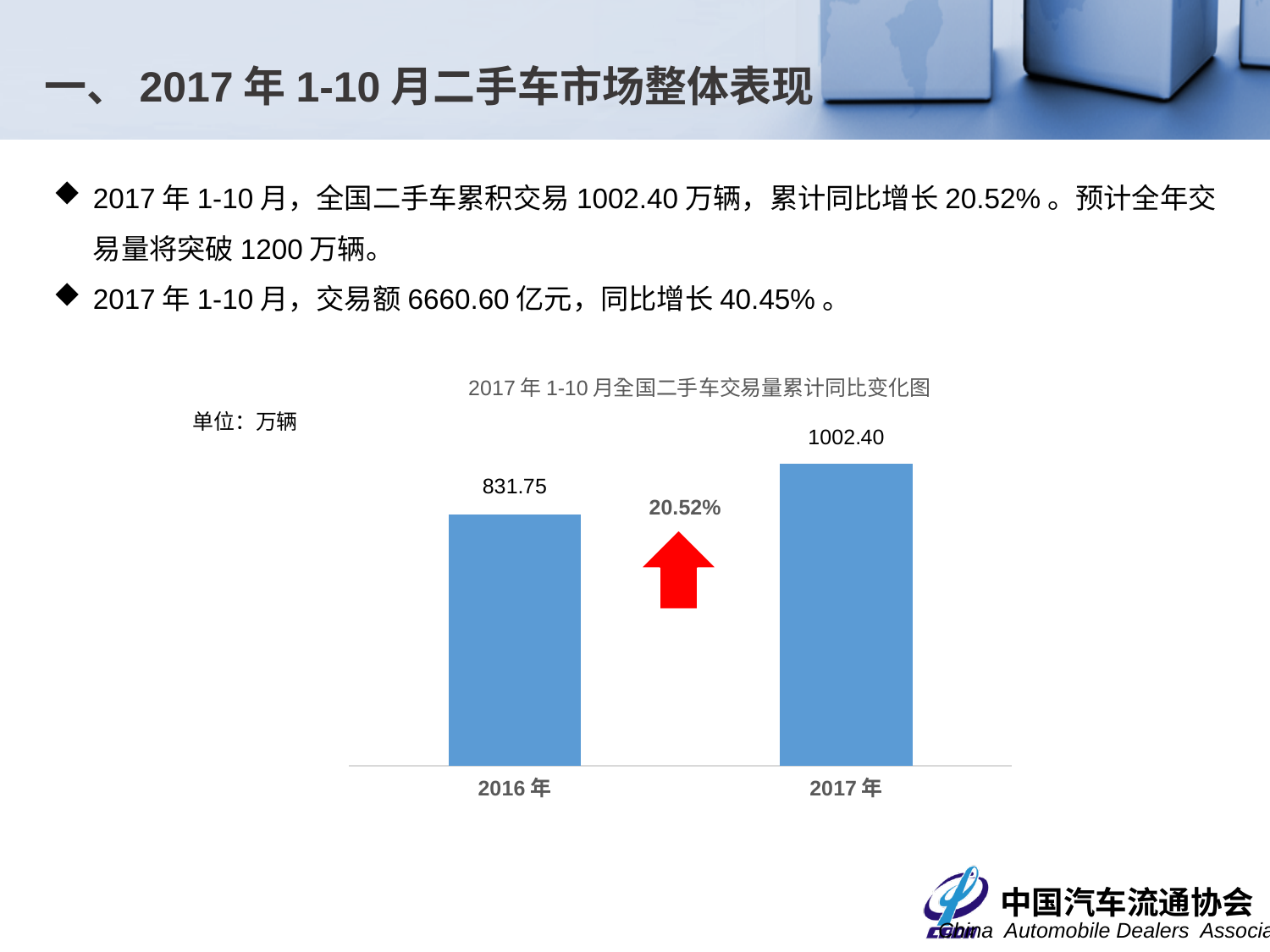

一、2017年1-10月二手车市场整体表现
2017年1-10月，全国二手车累积交易1002.40万辆，累计同比增长20.52%。预计全年交易量将突破1200万辆。
2017年1-10月，交易额6660.60亿元，同比增长40.45%。

### Chart: 2017年1-10月全国二手车交易量累计同比变化图

| Category |  |
|---|---|
| 2016年 | 831.7500000000001 |
| 2017年 | 1002.4000000000001 |
单位：万辆
20.52%